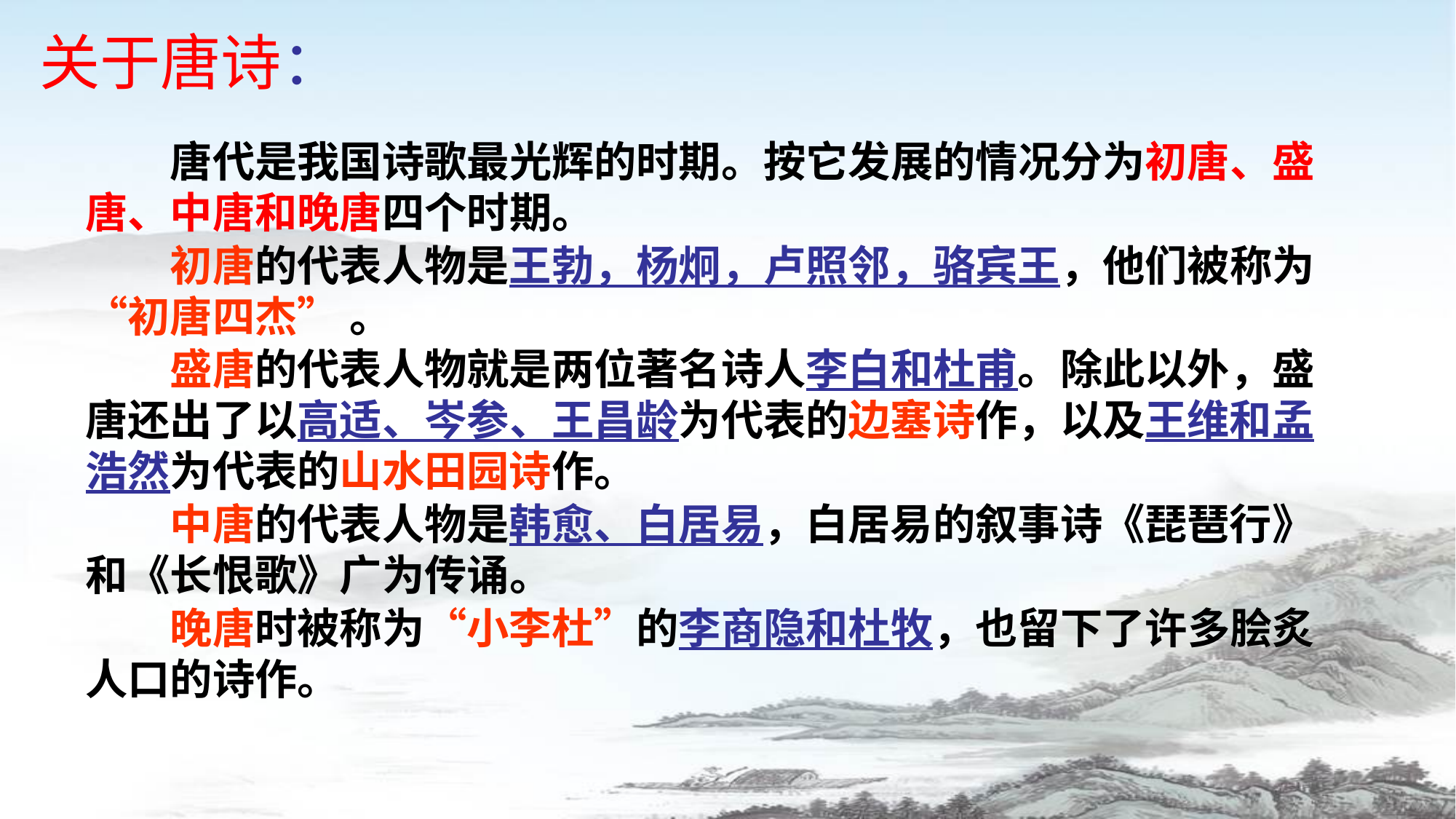

关于唐诗：
　　唐代是我国诗歌最光辉的时期。按它发展的情况分为初唐、盛唐、中唐和晚唐四个时期。
　　初唐的代表人物是王勃，杨炯，卢照邻，骆宾王，他们被称为“初唐四杰” 。
　　盛唐的代表人物就是两位著名诗人李白和杜甫。除此以外，盛唐还出了以高适、岑参、王昌龄为代表的边塞诗作，以及王维和孟浩然为代表的山水田园诗作。
　　中唐的代表人物是韩愈、白居易，白居易的叙事诗《琵琶行》和《长恨歌》广为传诵。
　　晚唐时被称为“小李杜”的李商隐和杜牧，也留下了许多脍炙人口的诗作。